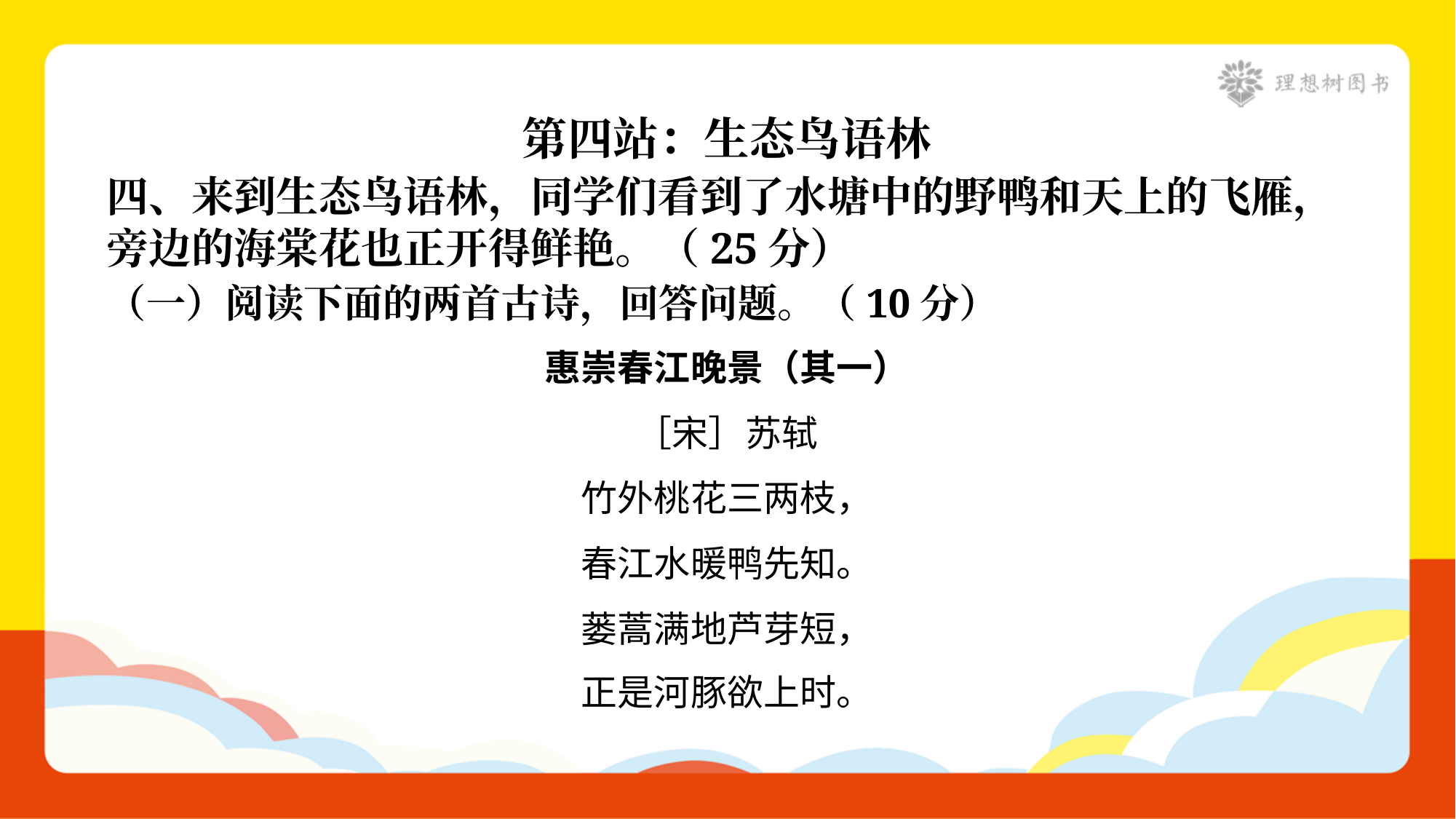

第四站：生态鸟语林
四、来到生态鸟语林，同学们看到了水塘中的野鸭和天上的飞雁，
旁边的海棠花也正开得鲜艳。（25分）
（一）阅读下面的两首古诗，回答问题。（10分）
惠崇春江晚景（其一）
［宋］苏轼
竹外桃花三两枝，
春江水暖鸭先知。
蒌蒿满地芦芽短，
正是河豚欲上时。